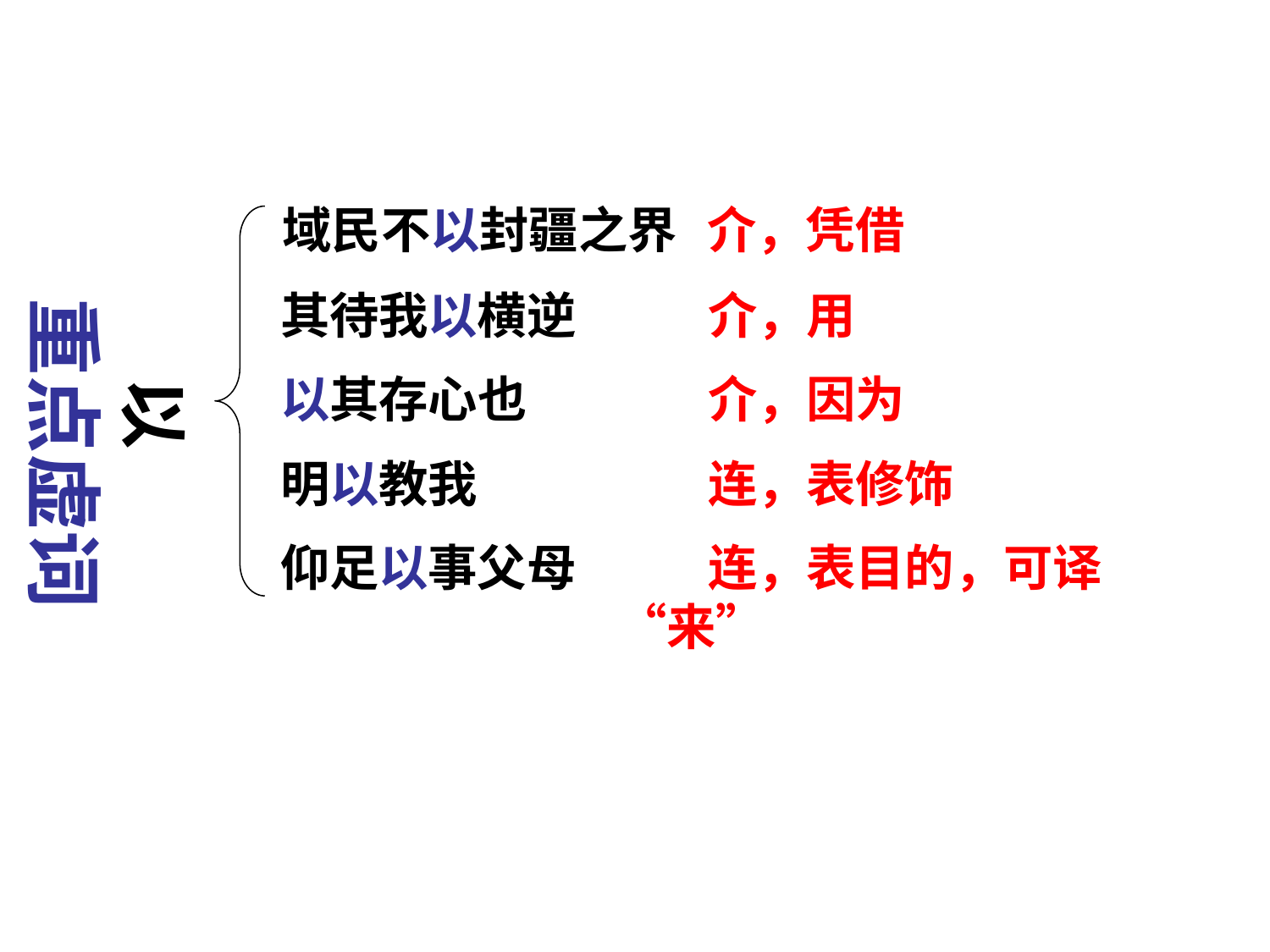

域民不以封疆之界
         其待我以横逆
         以其存心也
         明以教我
         仰足以事父母
      介，凭借
       介，用
       介，因为
       连，表修饰
       连，表目的，可译“来”

重点虚词
以